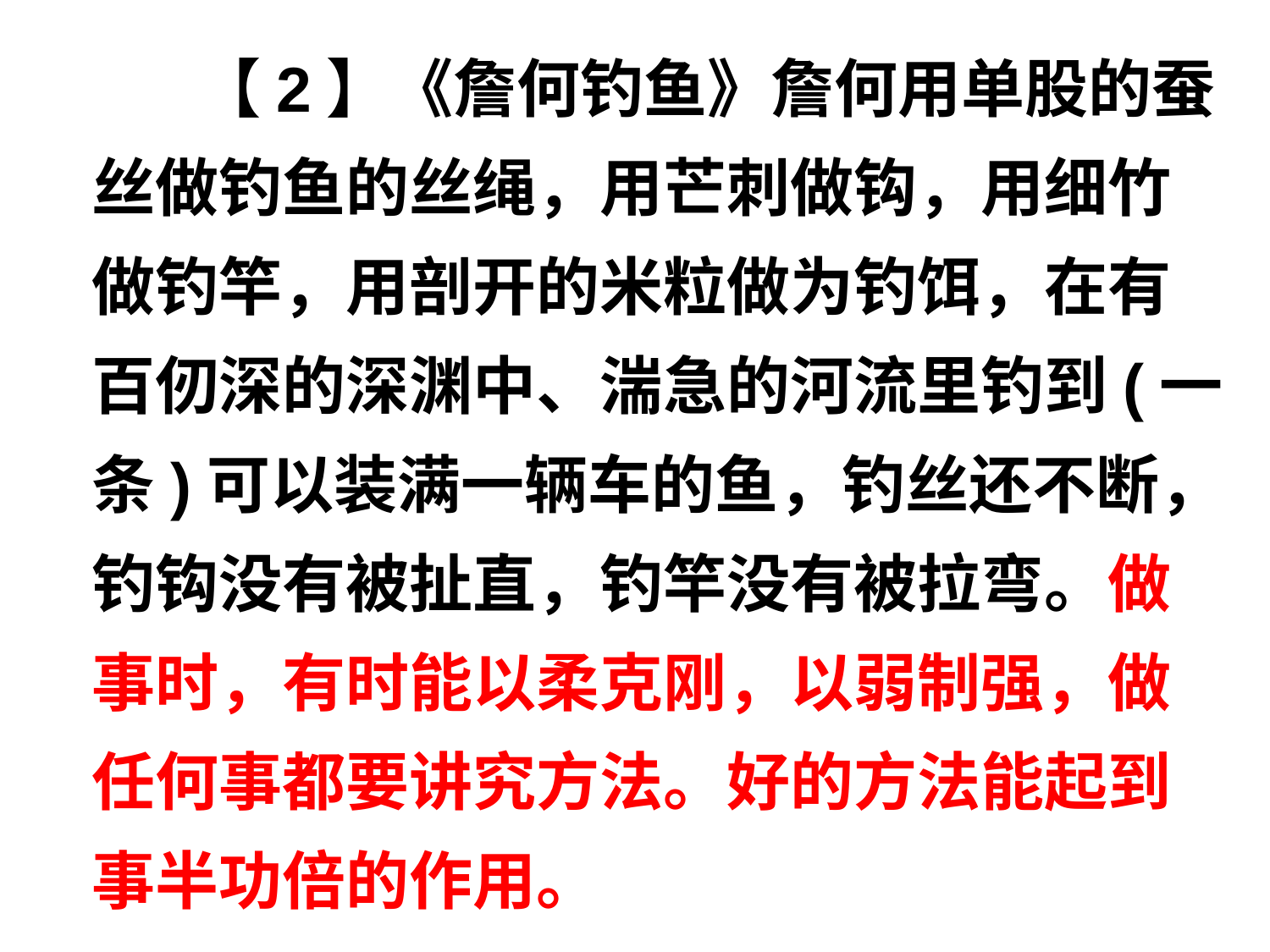

【2】《詹何钓鱼》詹何用单股的蚕丝做钓鱼的丝绳，用芒刺做钩，用细竹做钓竿，用剖开的米粒做为钓饵，在有百仞深的深渊中、湍急的河流里钓到(一条)可以装满一辆车的鱼，钓丝还不断，钓钩没有被扯直，钓竿没有被拉弯。做事时，有时能以柔克刚，以弱制强，做任何事都要讲究方法。好的方法能起到事半功倍的作用。
#